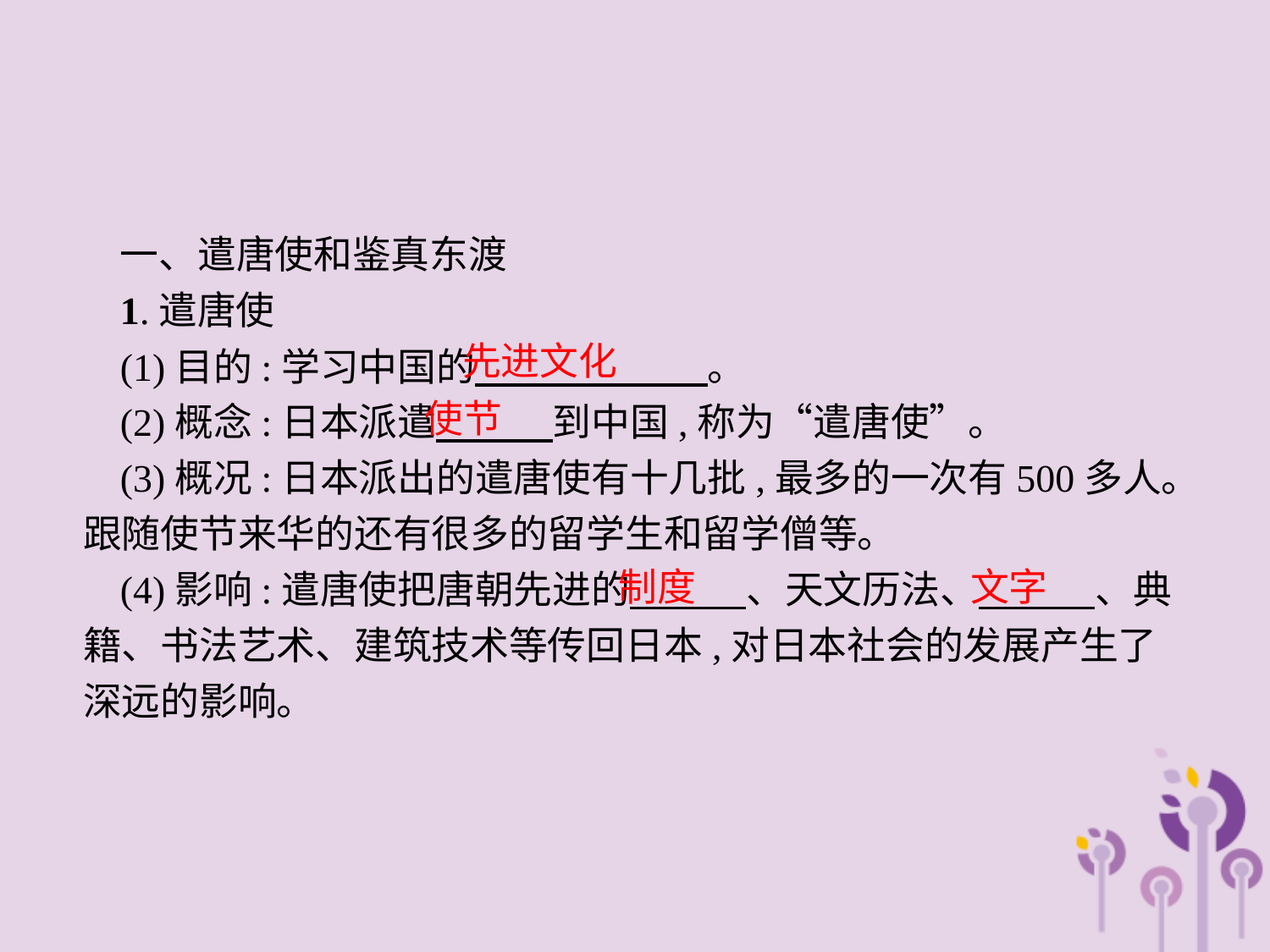

一、遣唐使和鉴真东渡
1.遣唐使
(1)目的:学习中国的　　　　　　。
(2)概念:日本派遣　　　到中国,称为“遣唐使”。
(3)概况:日本派出的遣唐使有十几批,最多的一次有500多人。跟随使节来华的还有很多的留学生和留学僧等。
(4)影响:遣唐使把唐朝先进的　　　、天文历法、　　　、典籍、书法艺术、建筑技术等传回日本,对日本社会的发展产生了深远的影响。
先进文化
使节
制度
文字